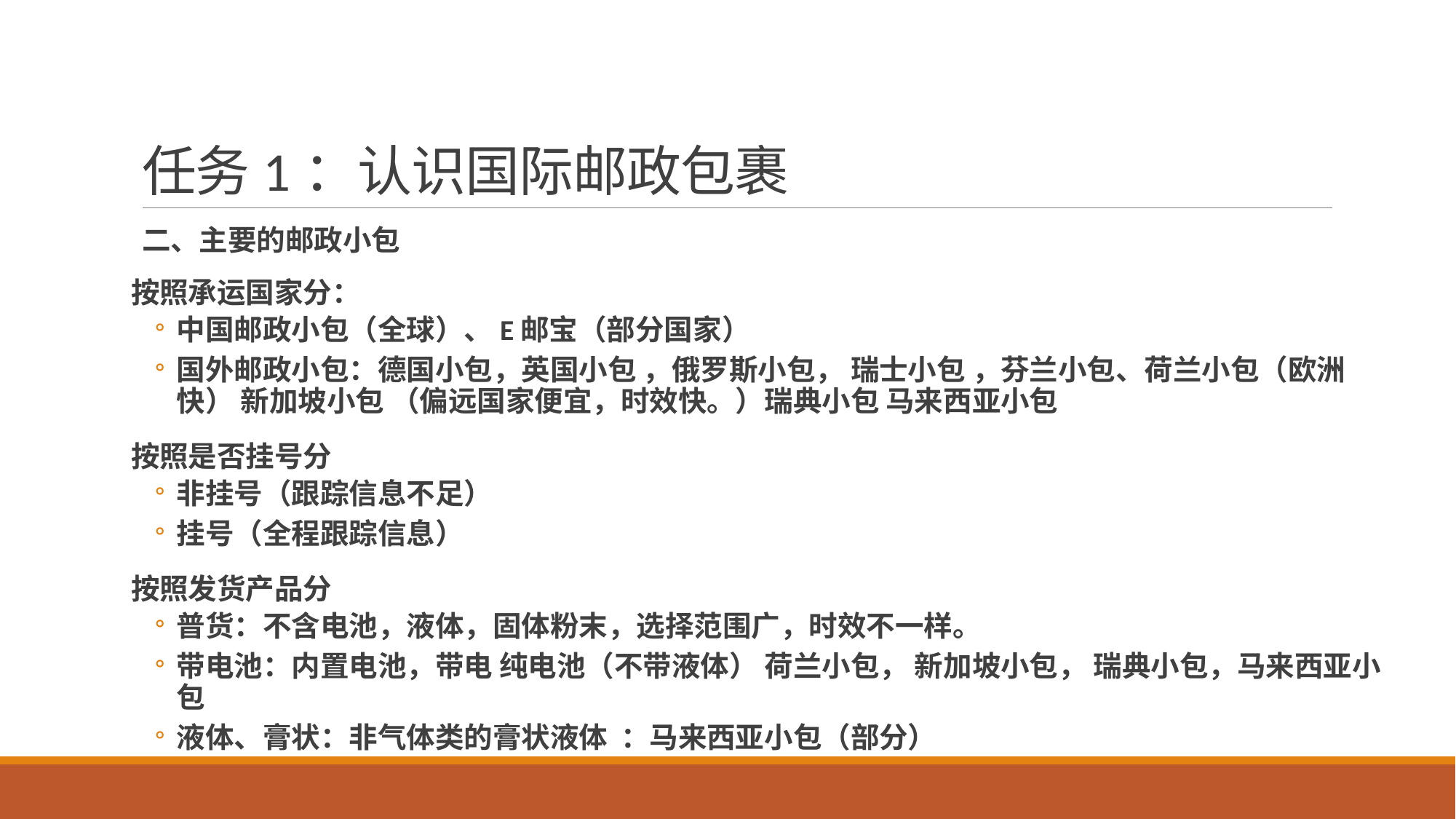

# 任务1：认识国际邮政包裹
二、主要的邮政小包
按照承运国家分：
中国邮政小包（全球）、E邮宝（部分国家）
国外邮政小包：德国小包，英国小包 ，俄罗斯小包， 瑞士小包 ，芬兰小包、荷兰小包（欧洲快） 新加坡小包 （偏远国家便宜，时效快。）瑞典小包 马来西亚小包
按照是否挂号分
非挂号（跟踪信息不足）
挂号（全程跟踪信息）
按照发货产品分
普货：不含电池，液体，固体粉末，选择范围广，时效不一样。
带电池：内置电池，带电 纯电池（不带液体） 荷兰小包， 新加坡小包， 瑞典小包，马来西亚小包
液体、膏状：非气体类的膏状液体  ：马来西亚小包（部分）